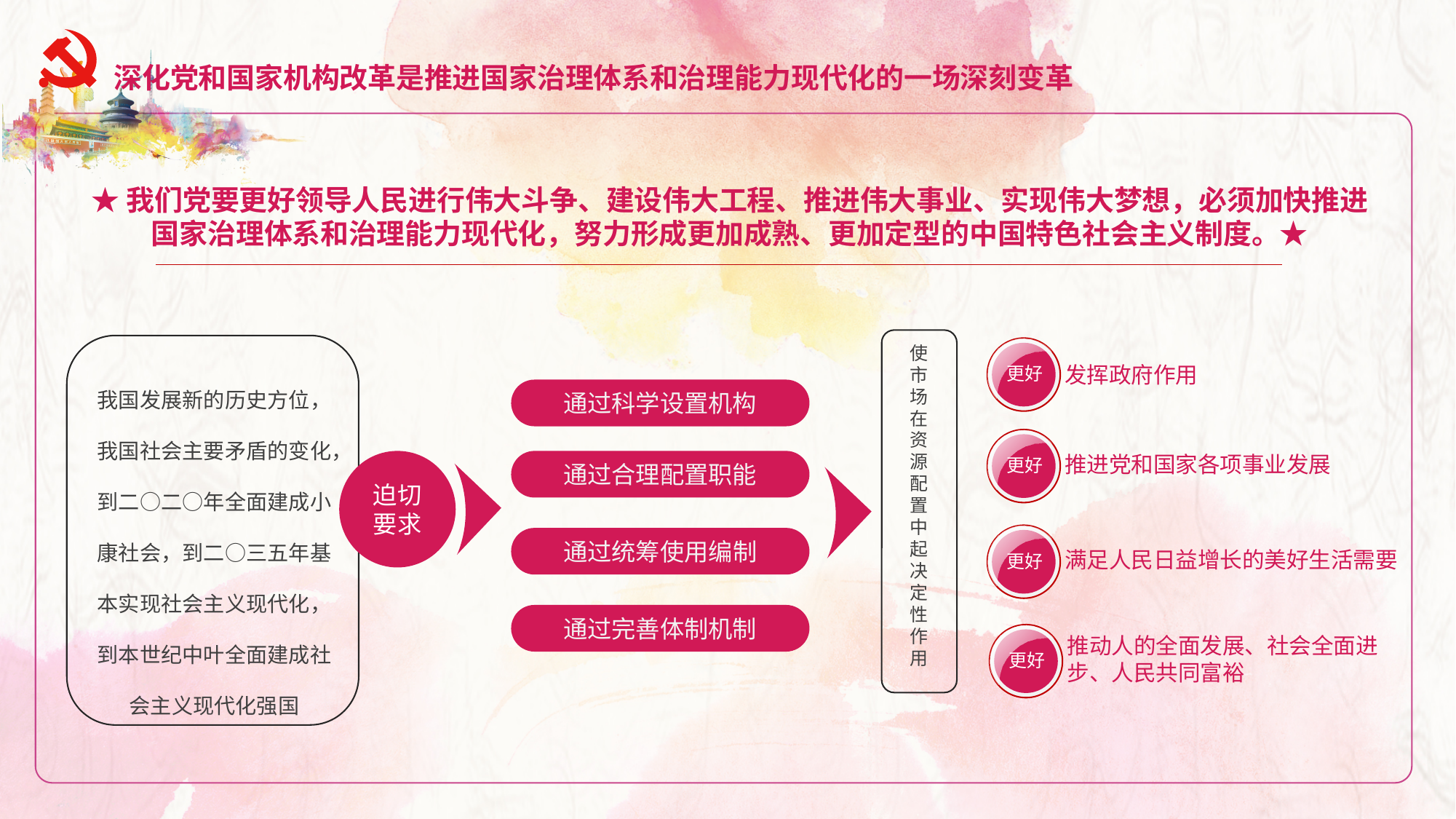

深化党和国家机构改革是推进国家治理体系和治理能力现代化的一场深刻变革
★我们党要更好领导人民进行伟大斗争、建设伟大工程、推进伟大事业、实现伟大梦想，必须加快推进国家治理体系和治理能力现代化，努力形成更加成熟、更加定型的中国特色社会主义制度。★

使市场在资源配置中起决定性作用

更好
发挥政府作用
我国发展新的历史方位，我国社会主要矛盾的变化，到二○二○年全面建成小康社会，到二○三五年基本实现社会主义现代化，到本世纪中叶全面建成社会主义现代化强国
通过科学设置机构

更好
推进党和国家各项事业发展
迫切要求
通过合理配置职能

更好
满足人民日益增长的美好生活需要
通过统筹使用编制
通过完善体制机制

更好
推动人的全面发展、社会全面进步、人民共同富裕